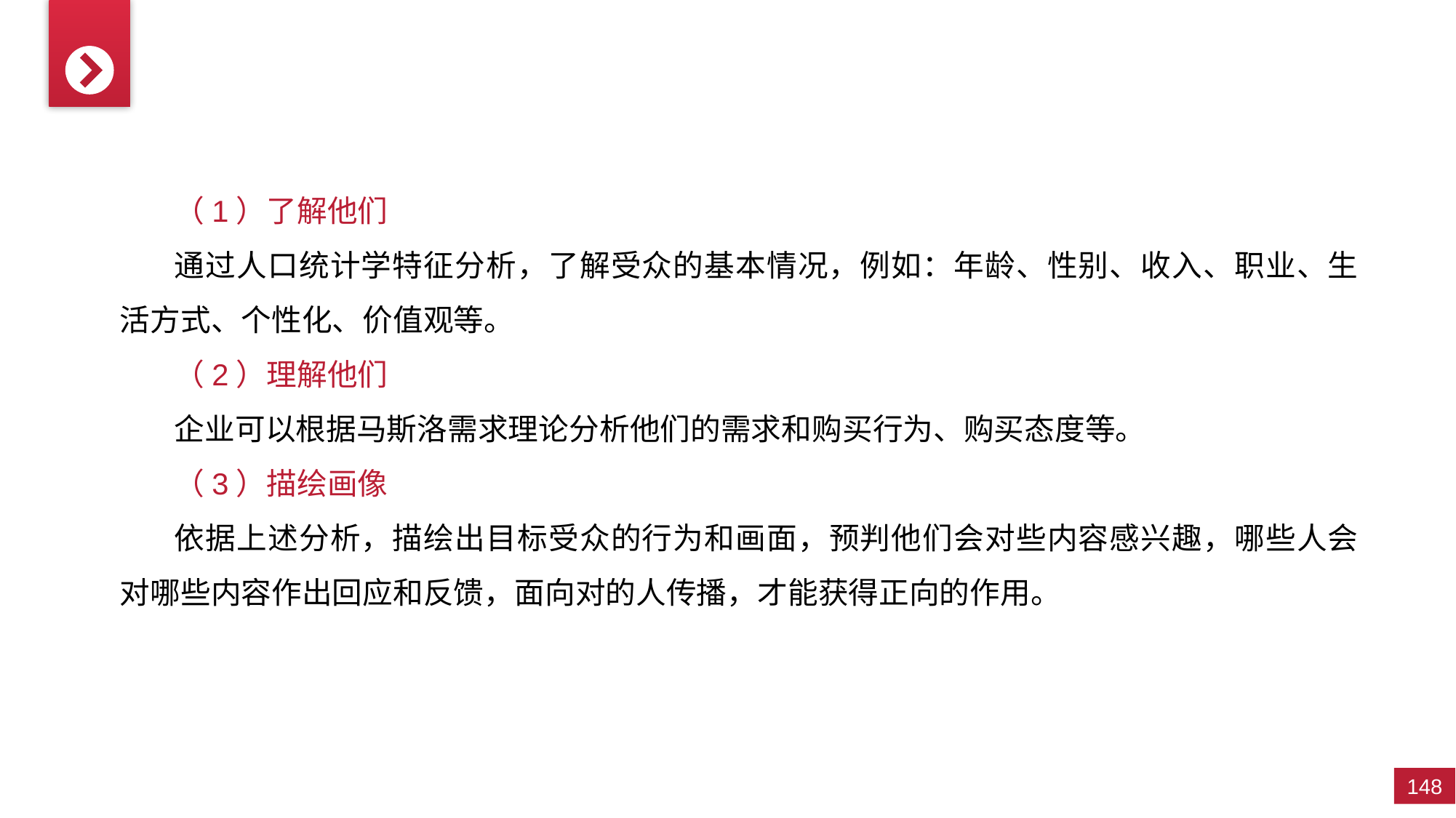

（1）了解他们
通过人口统计学特征分析，了解受众的基本情况，例如：年龄、性别、收入、职业、生活方式、个性化、价值观等。
（2）理解他们
企业可以根据马斯洛需求理论分析他们的需求和购买行为、购买态度等。
（3）描绘画像
依据上述分析，描绘出目标受众的行为和画面，预判他们会对些内容感兴趣，哪些人会对哪些内容作出回应和反馈，面向对的人传播，才能获得正向的作用。